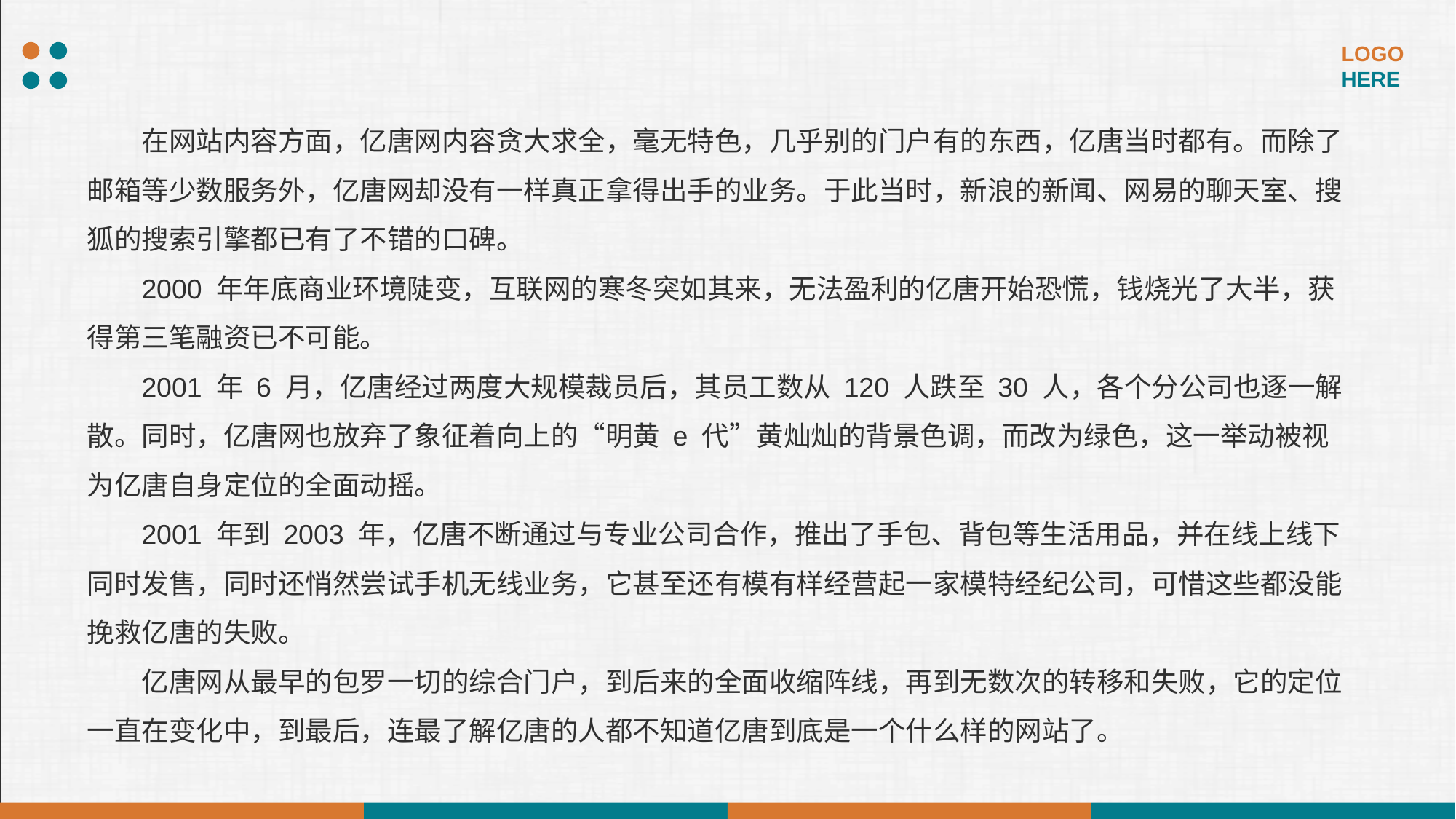

在网站内容方面，亿唐网内容贪大求全，毫无特色，几乎别的门户有的东西，亿唐当时都有。而除了邮箱等少数服务外，亿唐网却没有一样真正拿得出手的业务。于此当时，新浪的新闻、网易的聊天室、搜狐的搜索引擎都已有了不错的口碑。
2000 年年底商业环境陡变，互联网的寒冬突如其来，无法盈利的亿唐开始恐慌，钱烧光了大半，获得第三笔融资已不可能。
2001 年 6 月，亿唐经过两度大规模裁员后，其员工数从 120 人跌至 30 人，各个分公司也逐一解散。同时，亿唐网也放弃了象征着向上的“明黄 e 代”黄灿灿的背景色调，而改为绿色，这一举动被视为亿唐自身定位的全面动摇。
2001 年到 2003 年，亿唐不断通过与专业公司合作，推出了手包、背包等生活用品，并在线上线下同时发售，同时还悄然尝试手机无线业务，它甚至还有模有样经营起一家模特经纪公司，可惜这些都没能挽救亿唐的失败。
亿唐网从最早的包罗一切的综合门户，到后来的全面收缩阵线，再到无数次的转移和失败，它的定位一直在变化中，到最后，连最了解亿唐的人都不知道亿唐到底是一个什么样的网站了。